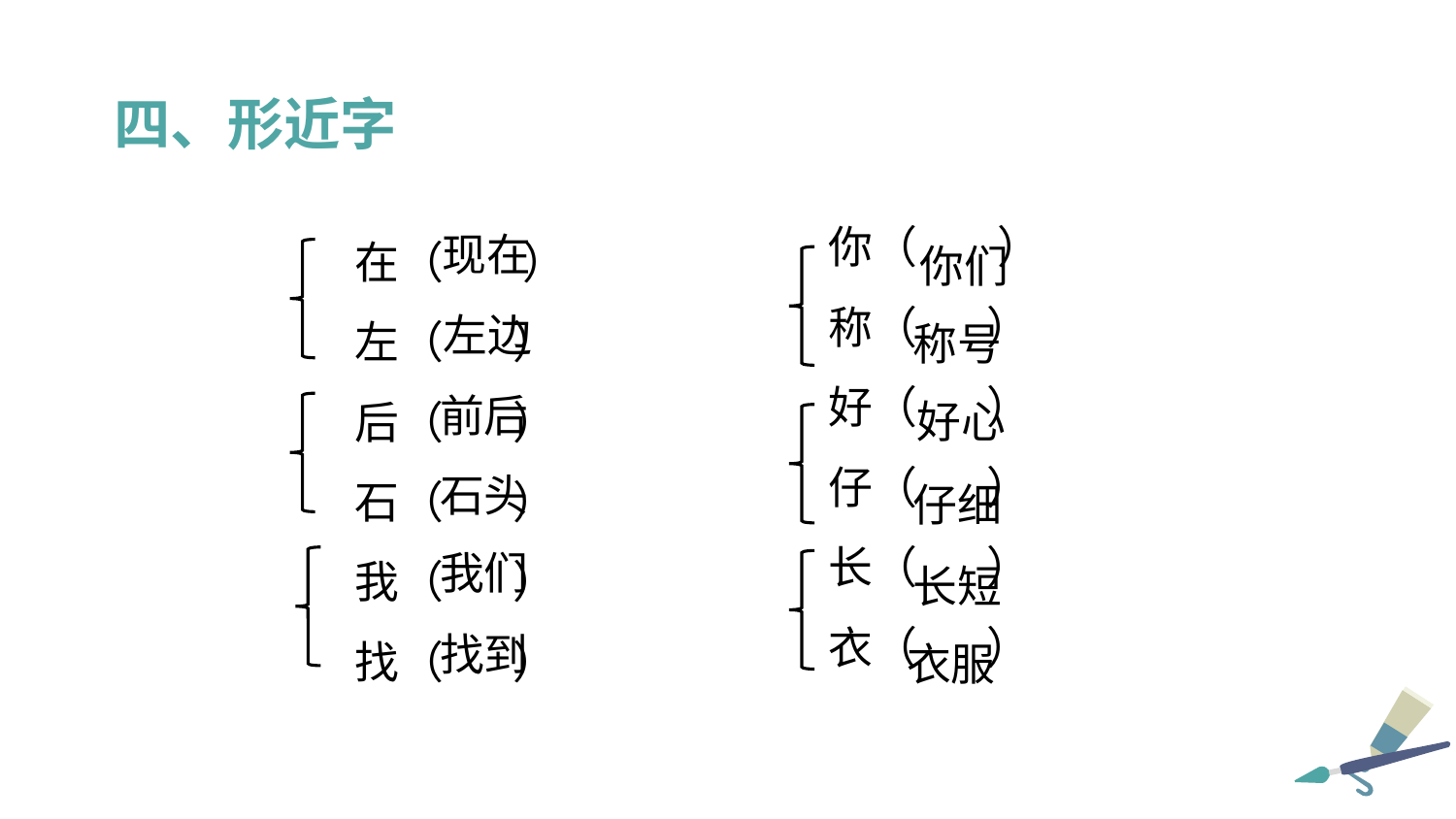

四、形近字

你（        ）
称（       ）
好（       ）
仔（       ）
长（       ）
衣（       ）
在（        ）
左（       ）
后（       ）
石（       ）
我（       ）
找（       ）
现在
你们

左边
称号
前后
好心

石头
仔细
我们

长短
找到
衣服